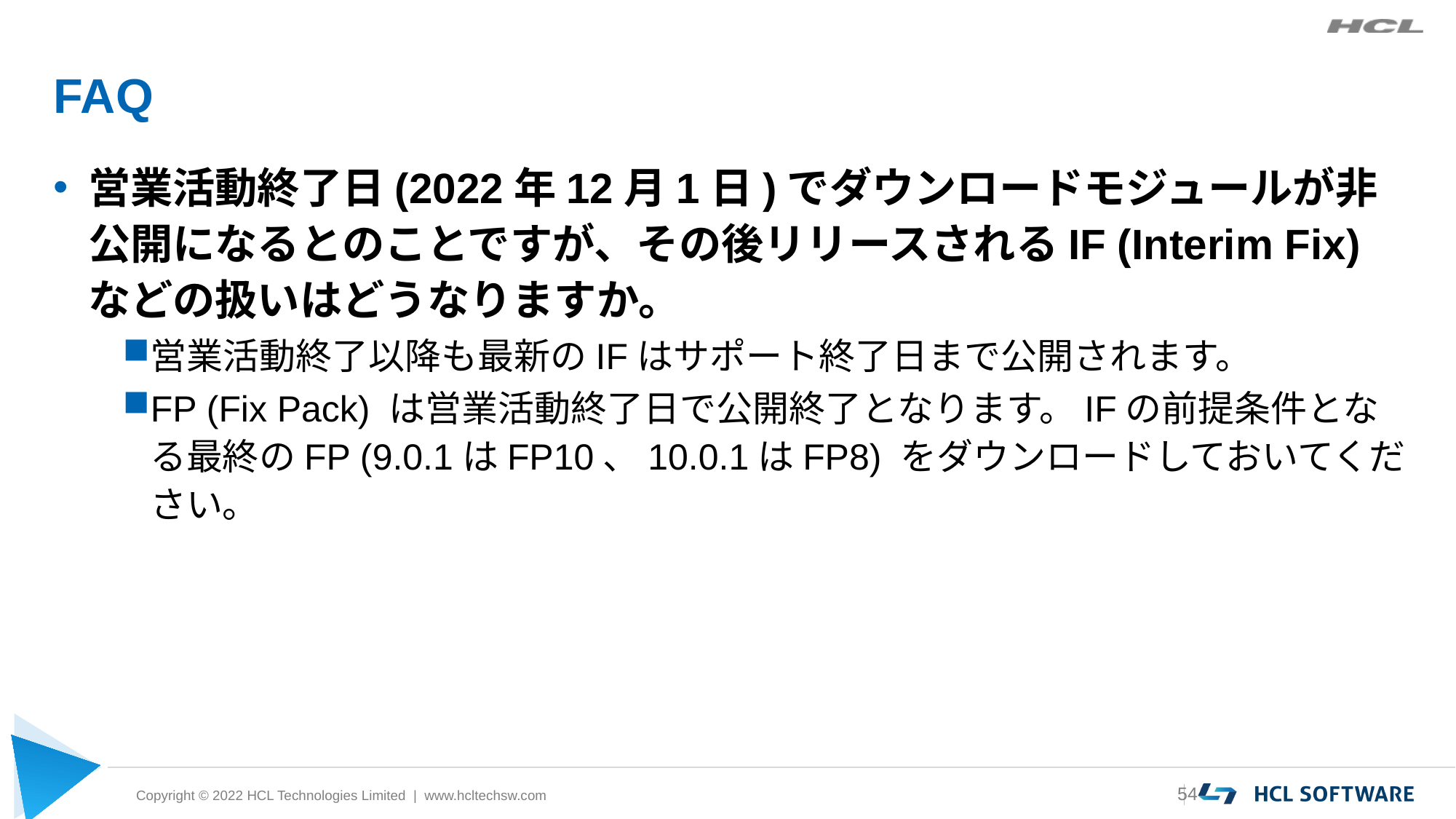

# FAQ
営業活動終了日(2022年12月1日)でダウンロードモジュールが非公開になるとのことですが、その後リリースされるIF (Interim Fix)などの扱いはどうなりますか。
営業活動終了以降も最新のIFはサポート終了日まで公開されます。
FP (Fix Pack) は営業活動終了日で公開終了となります。IFの前提条件となる最終のFP (9.0.1はFP10、10.0.1はFP8) をダウンロードしておいてください。